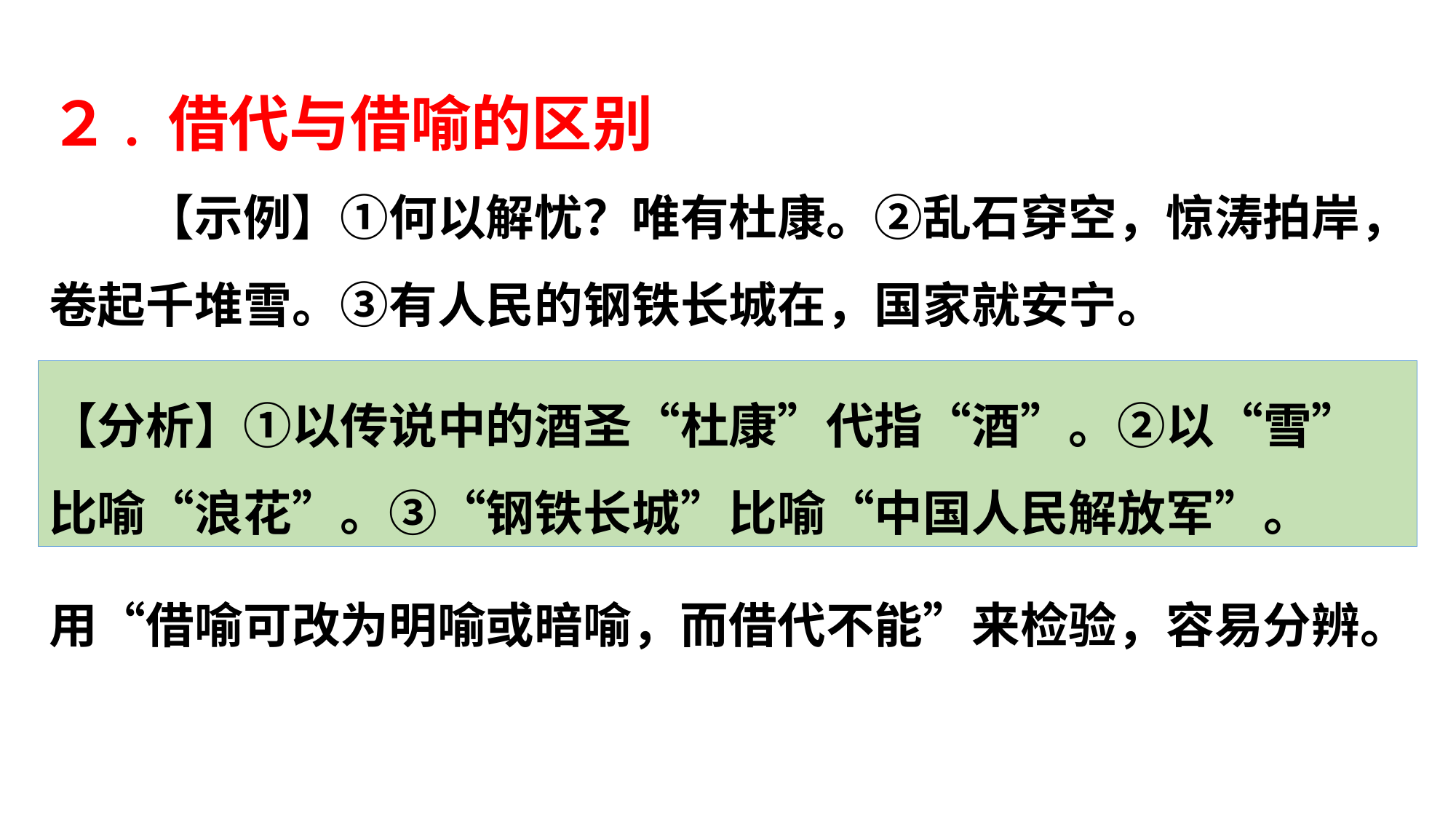

２. 借代与借喻的区别
　　【示例】①何以解忧？唯有杜康。②乱石穿空，惊涛拍岸，卷起千堆雪。③有人民的钢铁长城在，国家就安宁。
【分析】①以传说中的酒圣“杜康”代指“酒”。②以“雪”比喻“浪花”。③“钢铁长城”比喻“中国人民解放军”。
用“借喻可改为明喻或暗喻，而借代不能”来检验，容易分辨。